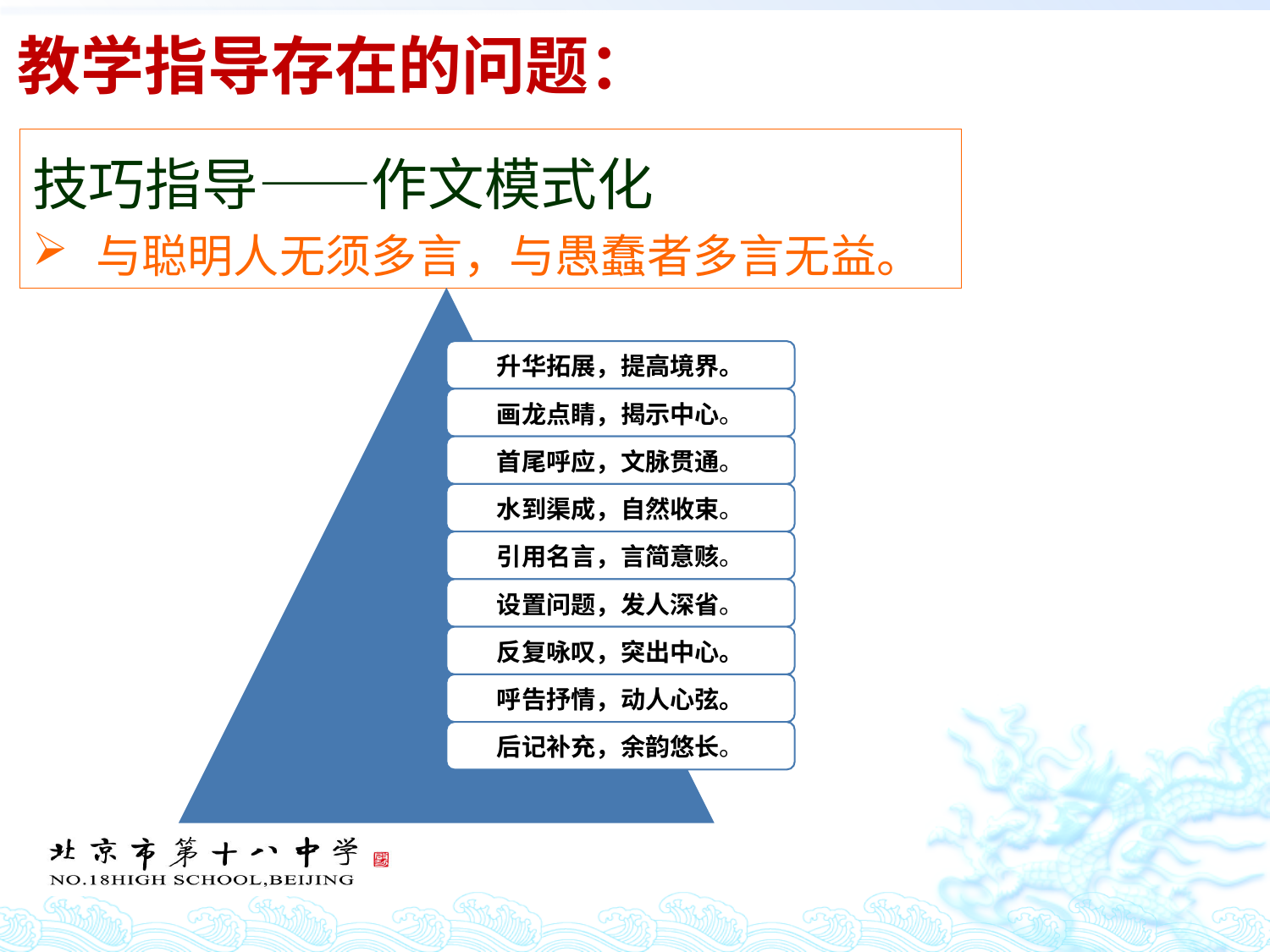

教学指导存在的问题：
技巧指导——作文模式化
与聪明人无须多言，与愚蠢者多言无益。
升华拓展，提高境界。
画龙点睛，揭示中心。
首尾呼应，文脉贯通。
水到渠成，自然收束。
引用名言，言简意赅。
设置问题，发人深省。
反复咏叹，突出中心。
呼告抒情，动人心弦。
后记补充，余韵悠长。